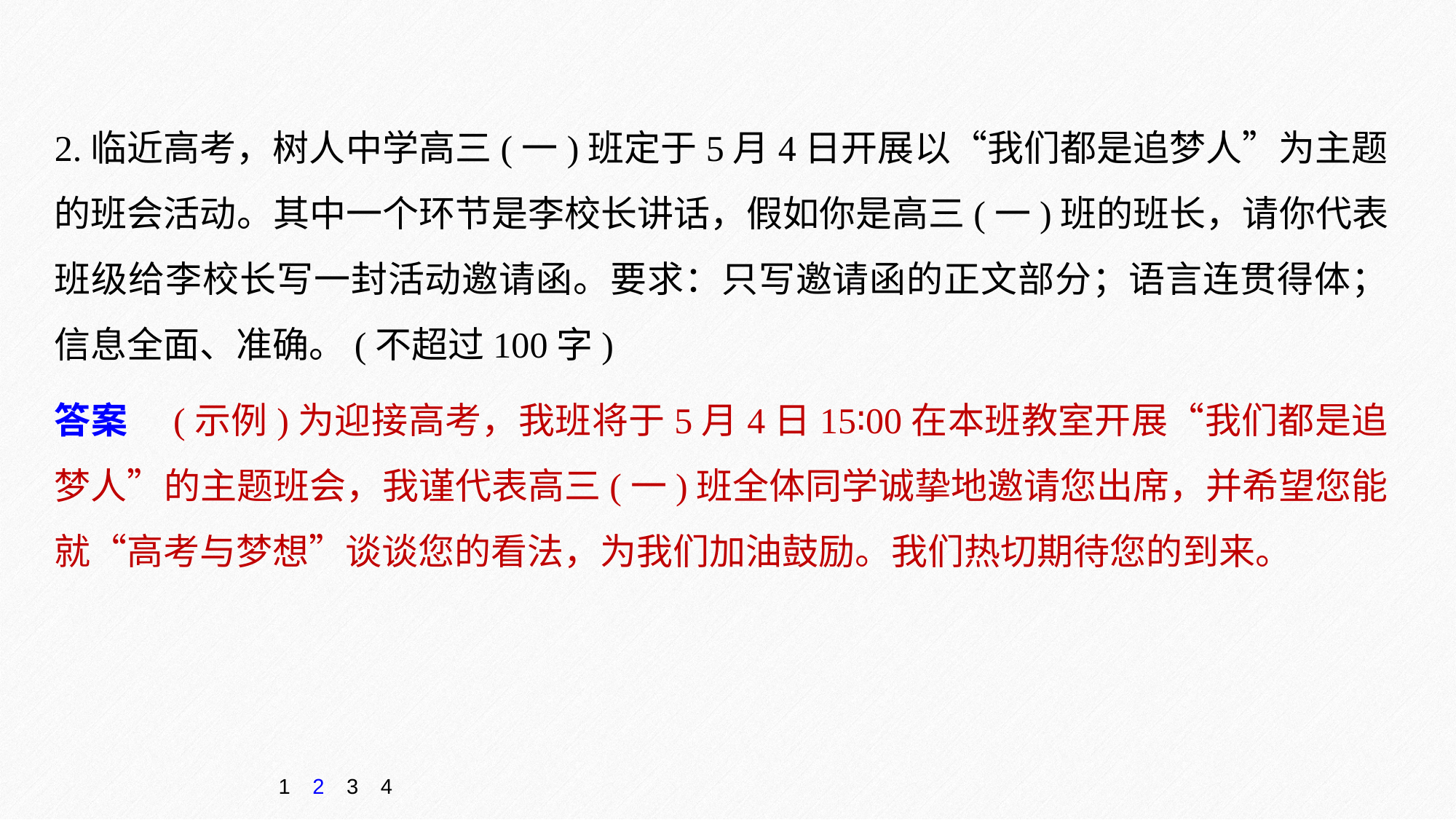

2.临近高考，树人中学高三(一)班定于5月4日开展以“我们都是追梦人”为主题的班会活动。其中一个环节是李校长讲话，假如你是高三(一)班的班长，请你代表班级给李校长写一封活动邀请函。要求：只写邀请函的正文部分；语言连贯得体；信息全面、准确。(不超过100字)
答案　(示例)为迎接高考，我班将于5月4日15∶00在本班教室开展“我们都是追梦人”的主题班会，我谨代表高三(一)班全体同学诚挚地邀请您出席，并希望您能就“高考与梦想”谈谈您的看法，为我们加油鼓励。我们热切期待您的到来。
1
2
3
4